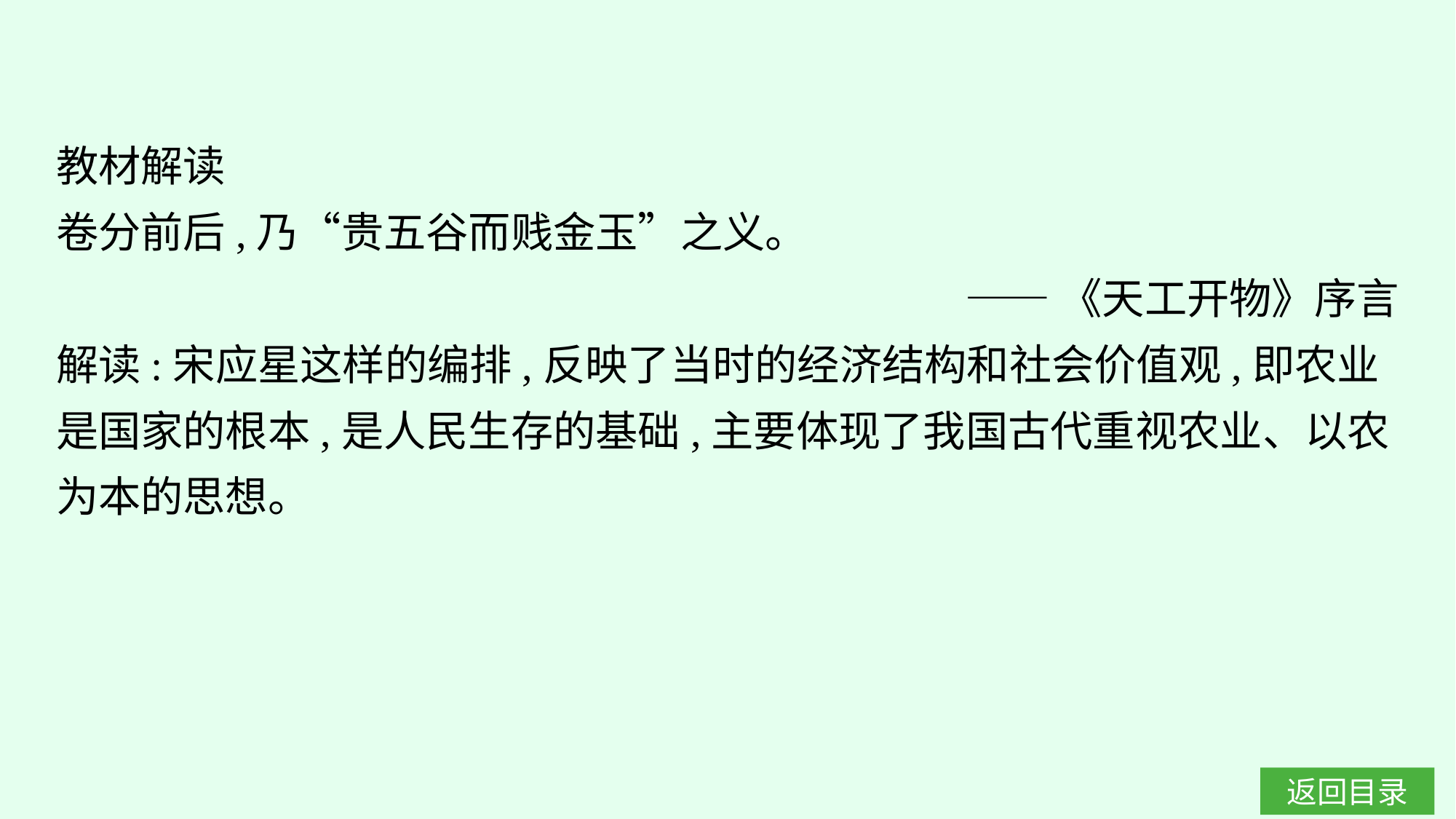

教材解读
卷分前后,乃“贵五谷而贱金玉”之义。
——《天工开物》序言
解读:宋应星这样的编排,反映了当时的经济结构和社会价值观,即农业是国家的根本,是人民生存的基础,主要体现了我国古代重视农业、以农为本的思想。